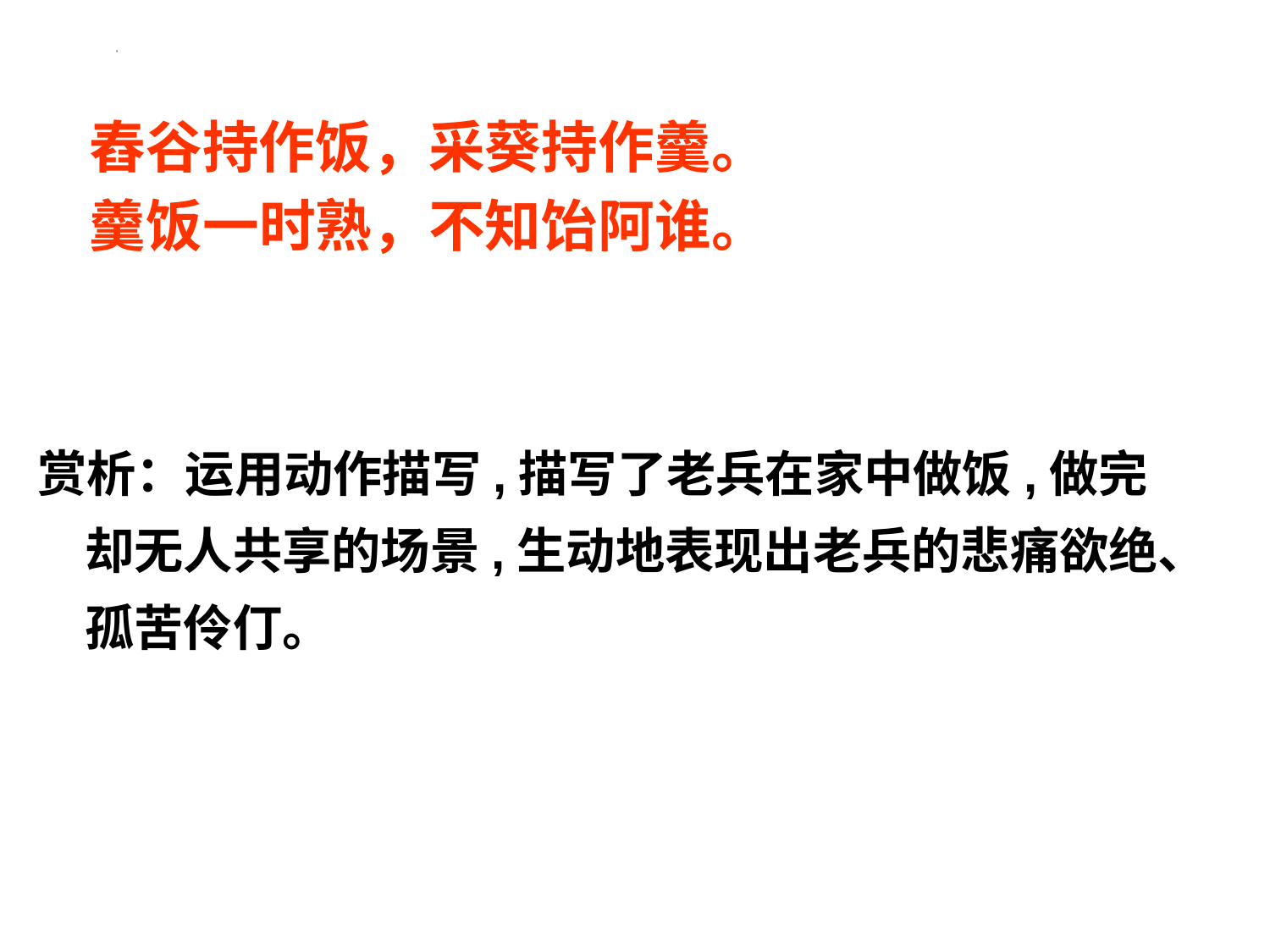

舂谷持作饭，采葵持作羹。
   羹饭一时熟，不知饴阿谁。

赏析：运用动作描写,描写了老兵在家中做饭,做完却无人共享的场景,生动地表现出老兵的悲痛欲绝、孤苦伶仃。